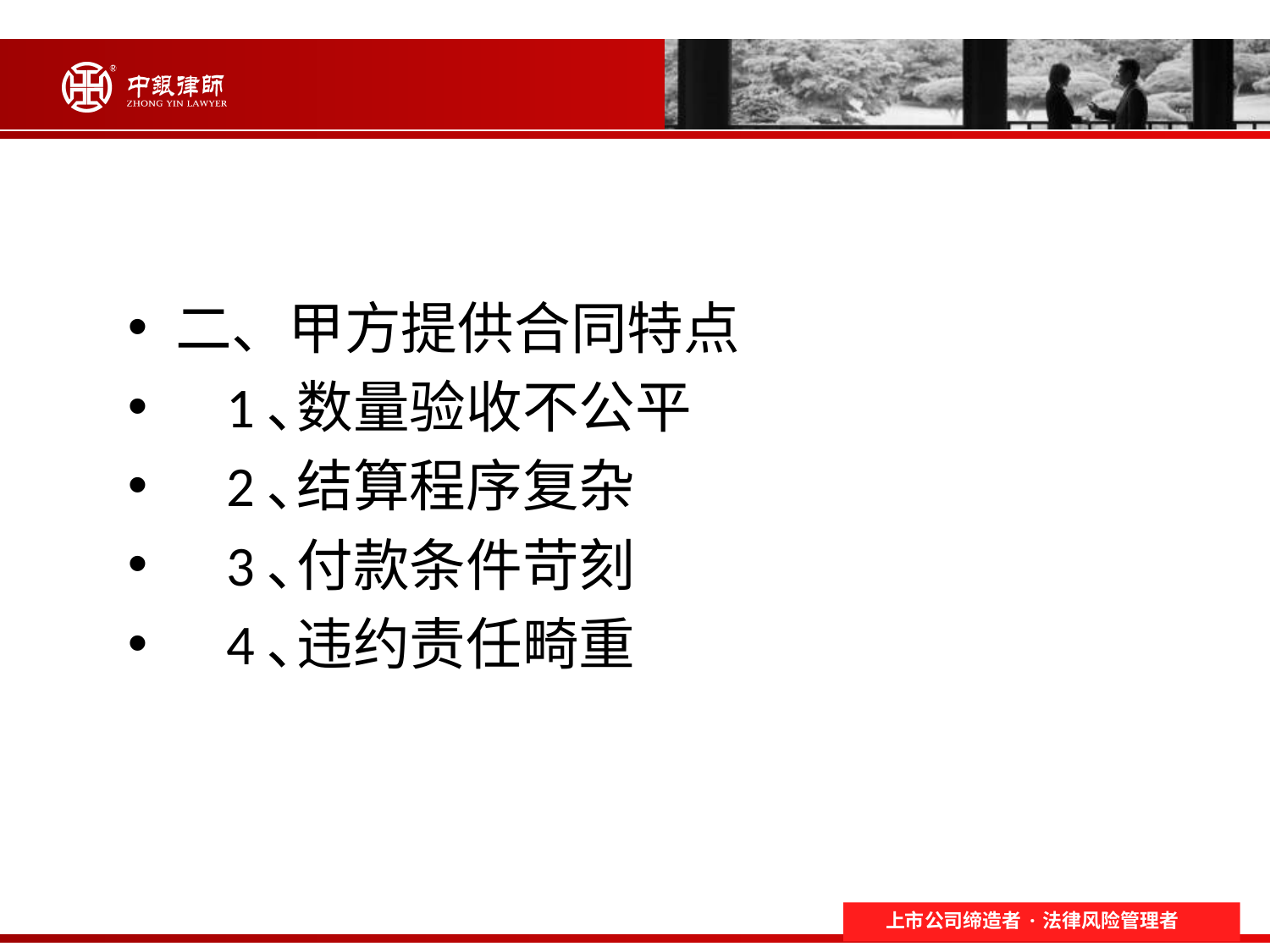

#
二、甲方提供合同特点
    1､数量验收不公平
    2､结算程序复杂
    3､付款条件苛刻
    4､违约责任畸重